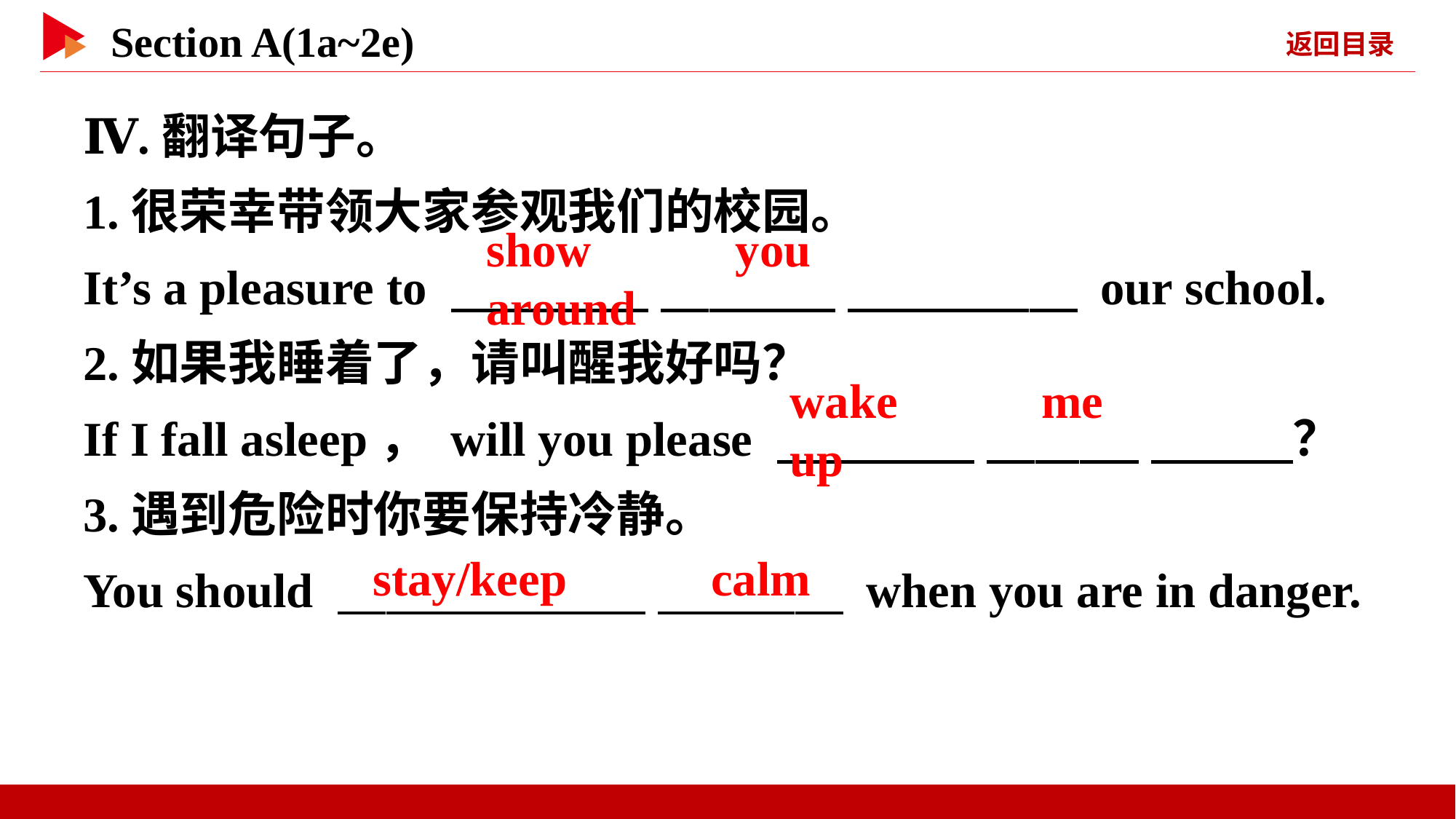

Ⅳ.翻译句子。
1.很荣幸带领大家参观我们的校园。
It’s a pleasure to 　         　 　       　 　            　 our school.
2.如果我睡着了，请叫醒我好吗？
If I fall asleep， will you please 　         　 　     　 　    　？
3.遇到危险时你要保持冷静。
You should 　                   　 　        　 when you are in danger.
show 　 　you 　 　around
wake 　 　me 　 　up
stay/keep 　 　calm